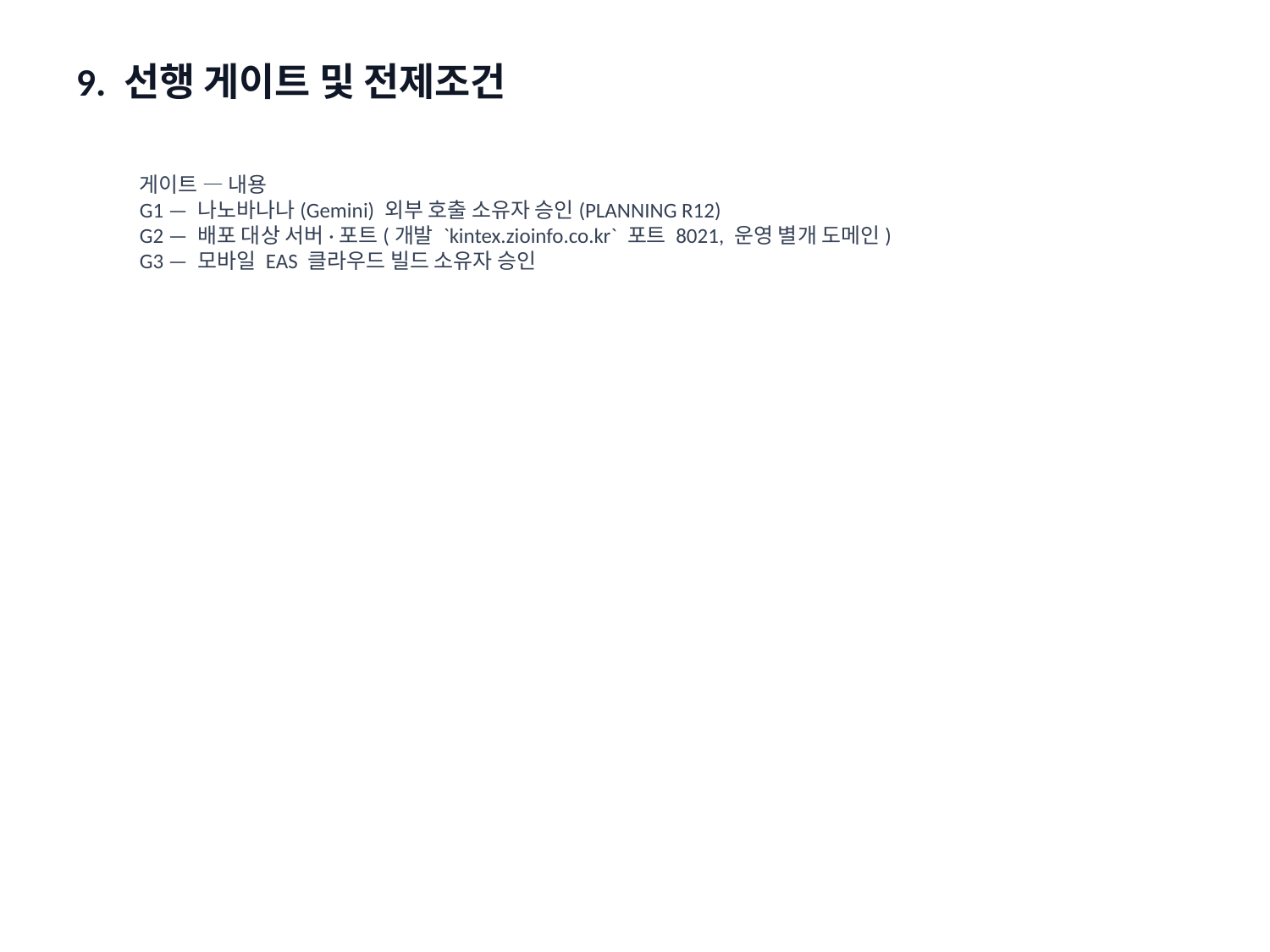

9. 선행 게이트 및 전제조건
게이트 — 내용
G1 — 나노바나나(Gemini) 외부 호출 소유자 승인(PLANNING R12)
G2 — 배포 대상 서버·포트(개발 `kintex.zioinfo.co.kr` 포트 8021, 운영 별개 도메인)
G3 — 모바일 EAS 클라우드 빌드 소유자 승인